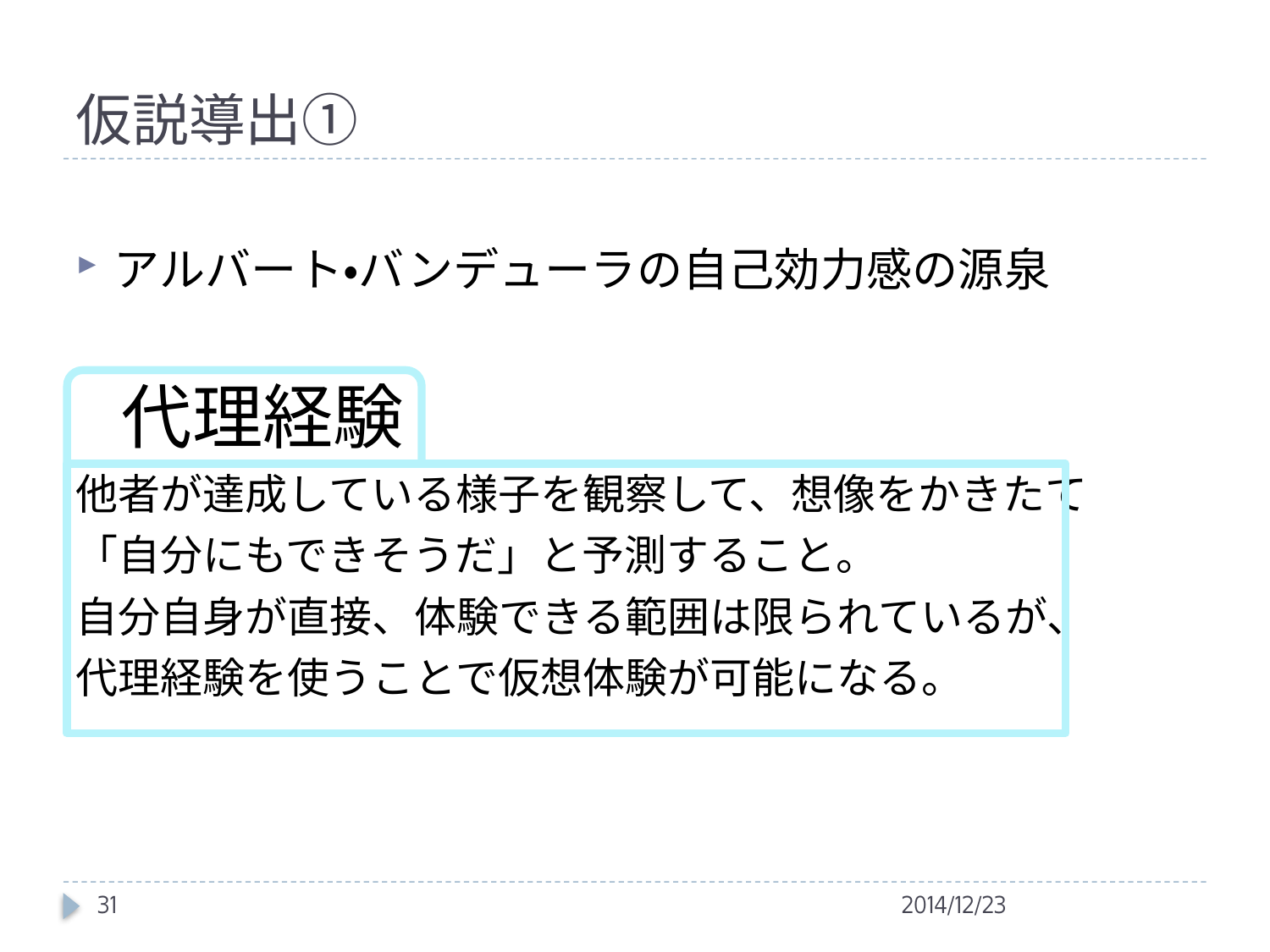

# 仮説導出①

アルバート・バンデューラの自己効力感の源泉

　代理経験
他者が達成している様子を観察して、想像をかきたて
「自分にもできそうだ」と予測すること。
自分自身が直接、体験できる範囲は限られているが、
代理経験を使うことで仮想体験が可能になる。

31
2014/12/23